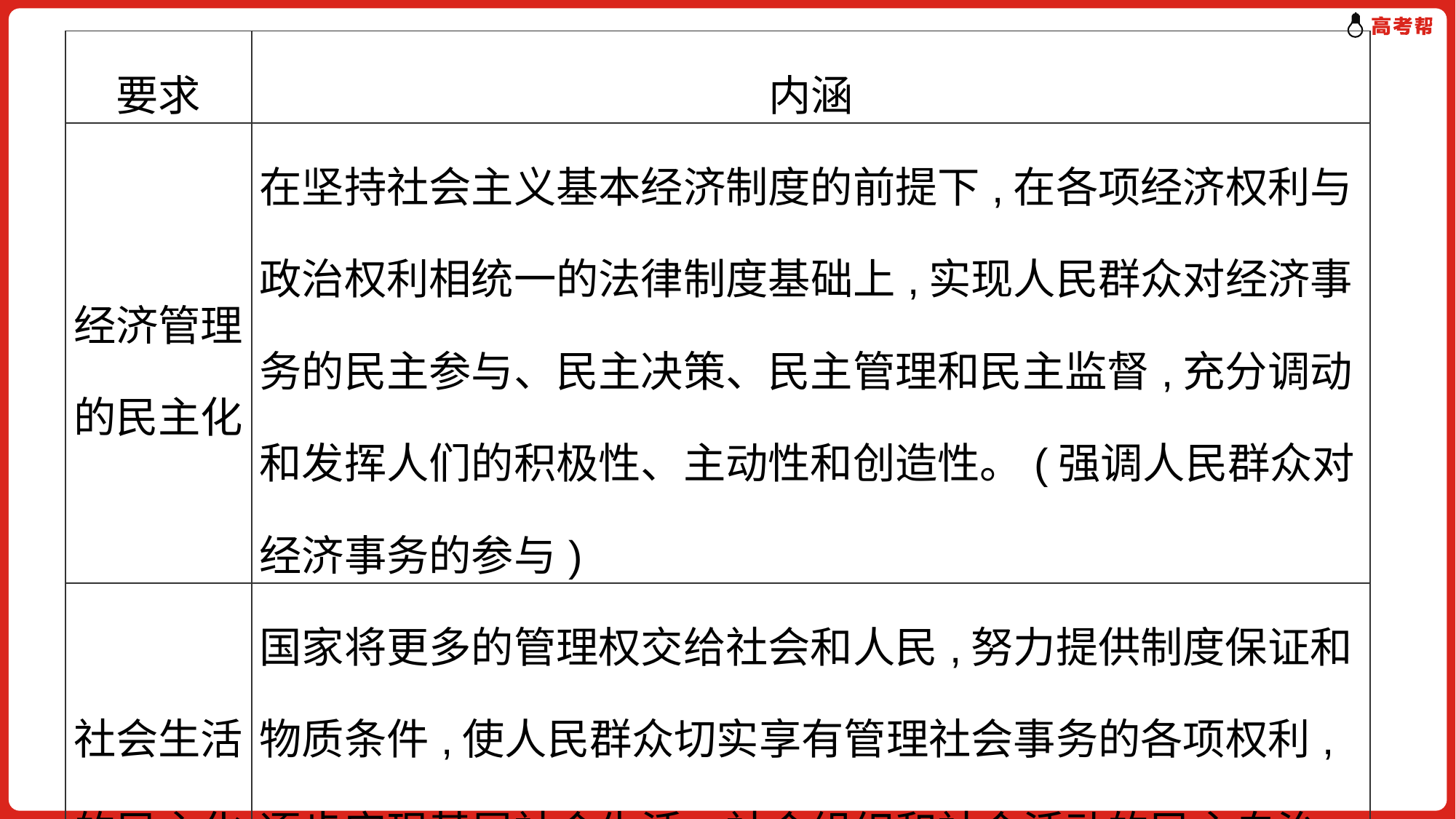

| 要求 | 内涵 |
| --- | --- |
| 经济管理的民主化 | 在坚持社会主义基本经济制度的前提下,在各项经济权利与政治权利相统一的法律制度基础上,实现人民群众对经济事务的民主参与、民主决策、民主管理和民主监督,充分调动和发挥人们的积极性、主动性和创造性。(强调人民群众对经济事务的参与) |
| 社会生活的民主化 | 国家将更多的管理权交给社会和人民,努力提供制度保证和物质条件,使人民群众切实享有管理社会事务的各项权利,逐步实现基层社会生活、社会组织和社会活动的民主自治。(侧重于基层社会生活的民主自治) |